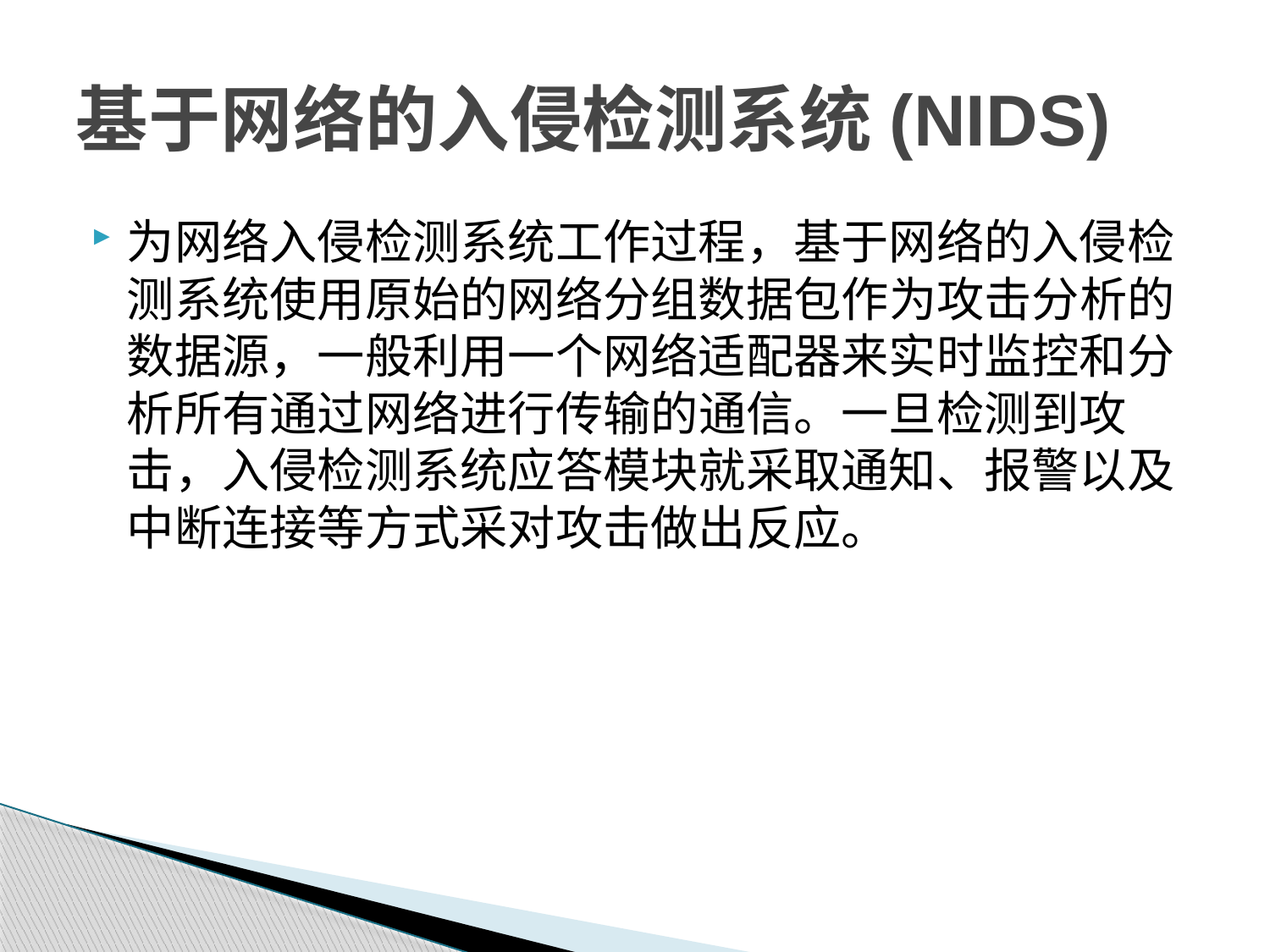

# 基于网络的入侵检测系统(NIDS)
为网络入侵检测系统工作过程，基于网络的入侵检测系统使用原始的网络分组数据包作为攻击分析的数据源，一般利用一个网络适配器来实时监控和分析所有通过网络进行传输的通信。一旦检测到攻击，入侵检测系统应答模块就采取通知、报警以及中断连接等方式采对攻击做出反应。